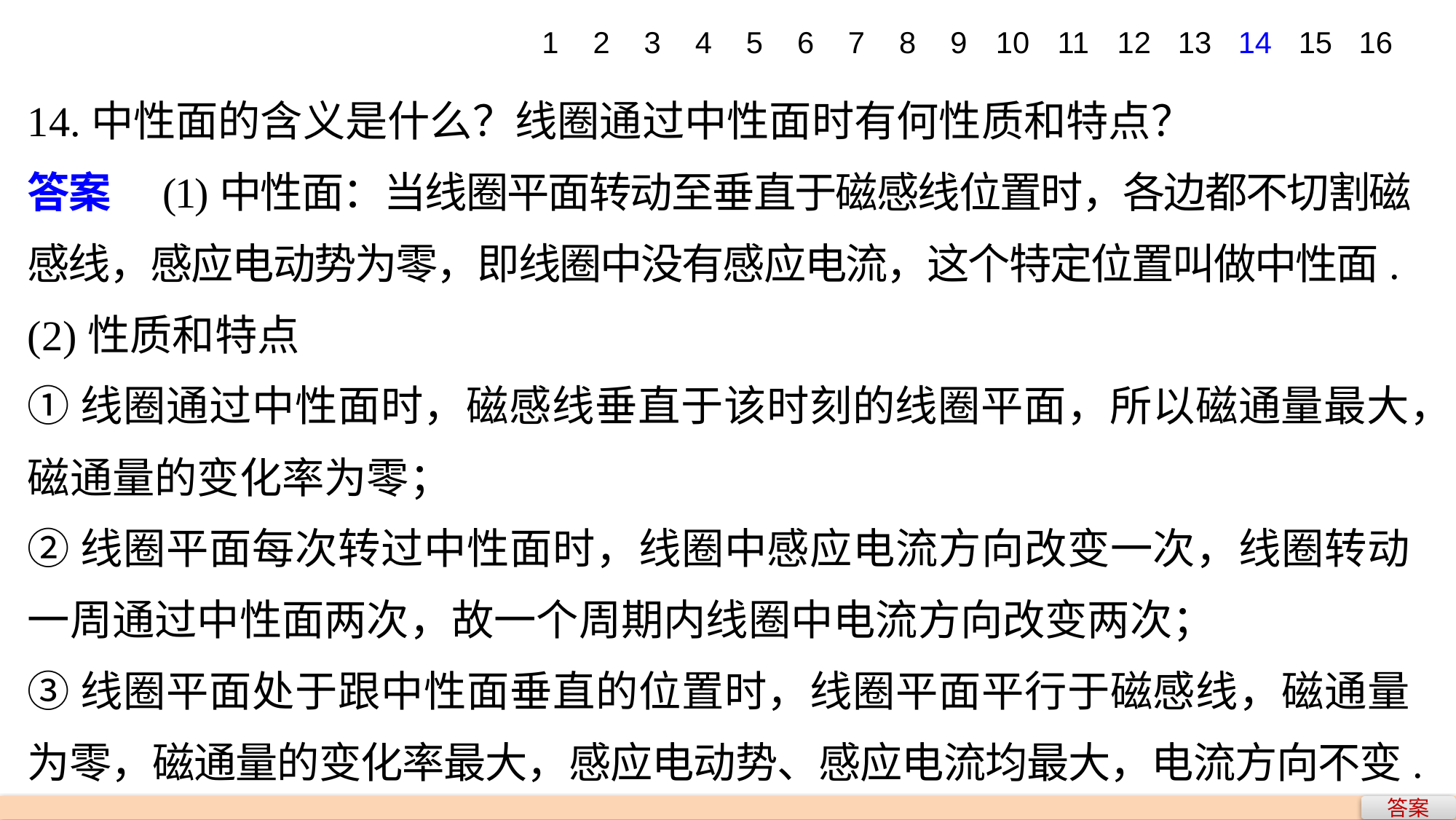

1
2
3
4
5
6
7
8
9
10
11
12
13
14
15
16
14.中性面的含义是什么？线圈通过中性面时有何性质和特点？
答案　(1)中性面：当线圈平面转动至垂直于磁感线位置时，各边都不切割磁感线，感应电动势为零，即线圈中没有感应电流，这个特定位置叫做中性面.
(2)性质和特点
①线圈通过中性面时，磁感线垂直于该时刻的线圈平面，所以磁通量最大，磁通量的变化率为零；
②线圈平面每次转过中性面时，线圈中感应电流方向改变一次，线圈转动一周通过中性面两次，故一个周期内线圈中电流方向改变两次；
③线圈平面处于跟中性面垂直的位置时，线圈平面平行于磁感线，磁通量为零，磁通量的变化率最大，感应电动势、感应电流均最大，电流方向不变.

答案